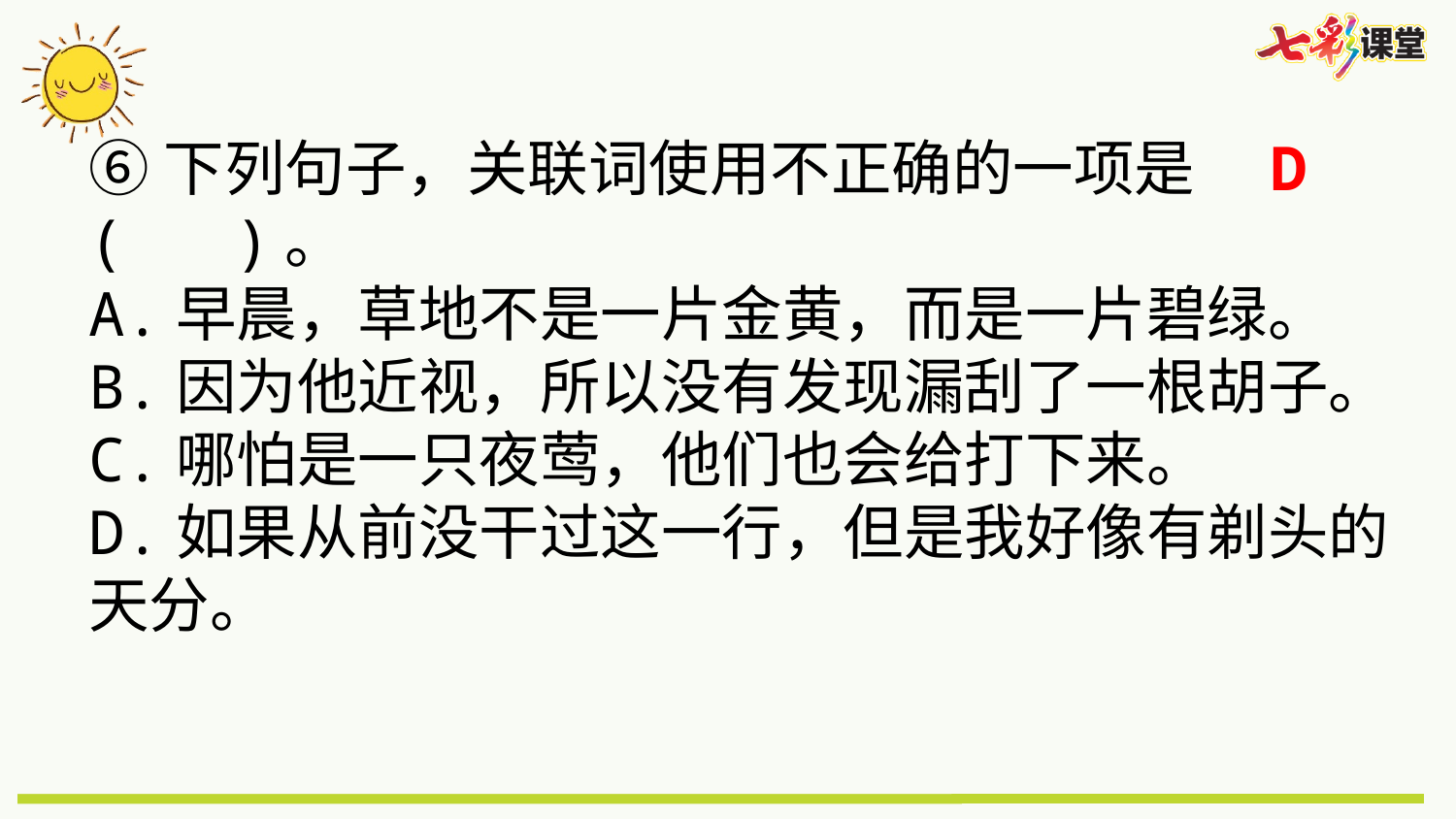

⑥下列句子，关联词使用不正确的一项是 (   )。
A.早晨，草地不是一片金黄，而是一片碧绿。
B.因为他近视，所以没有发现漏刮了一根胡子。
C.哪怕是一只夜莺，他们也会给打下来。
D.如果从前没干过这一行，但是我好像有剃头的天分。
D